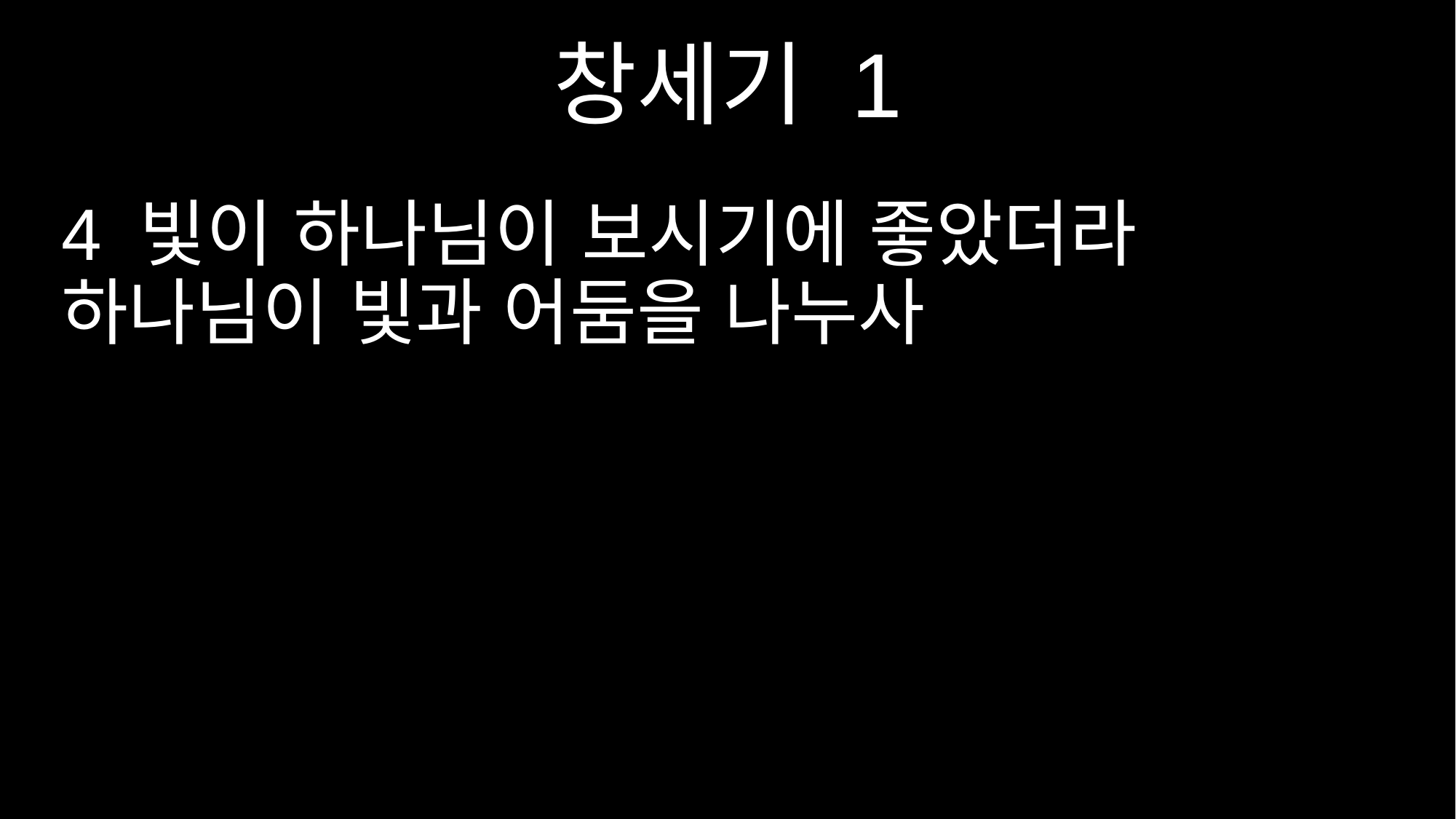

창세기 1
4 빛이 하나님이 보시기에 좋았더라 하나님이 빛과 어둠을 나누사